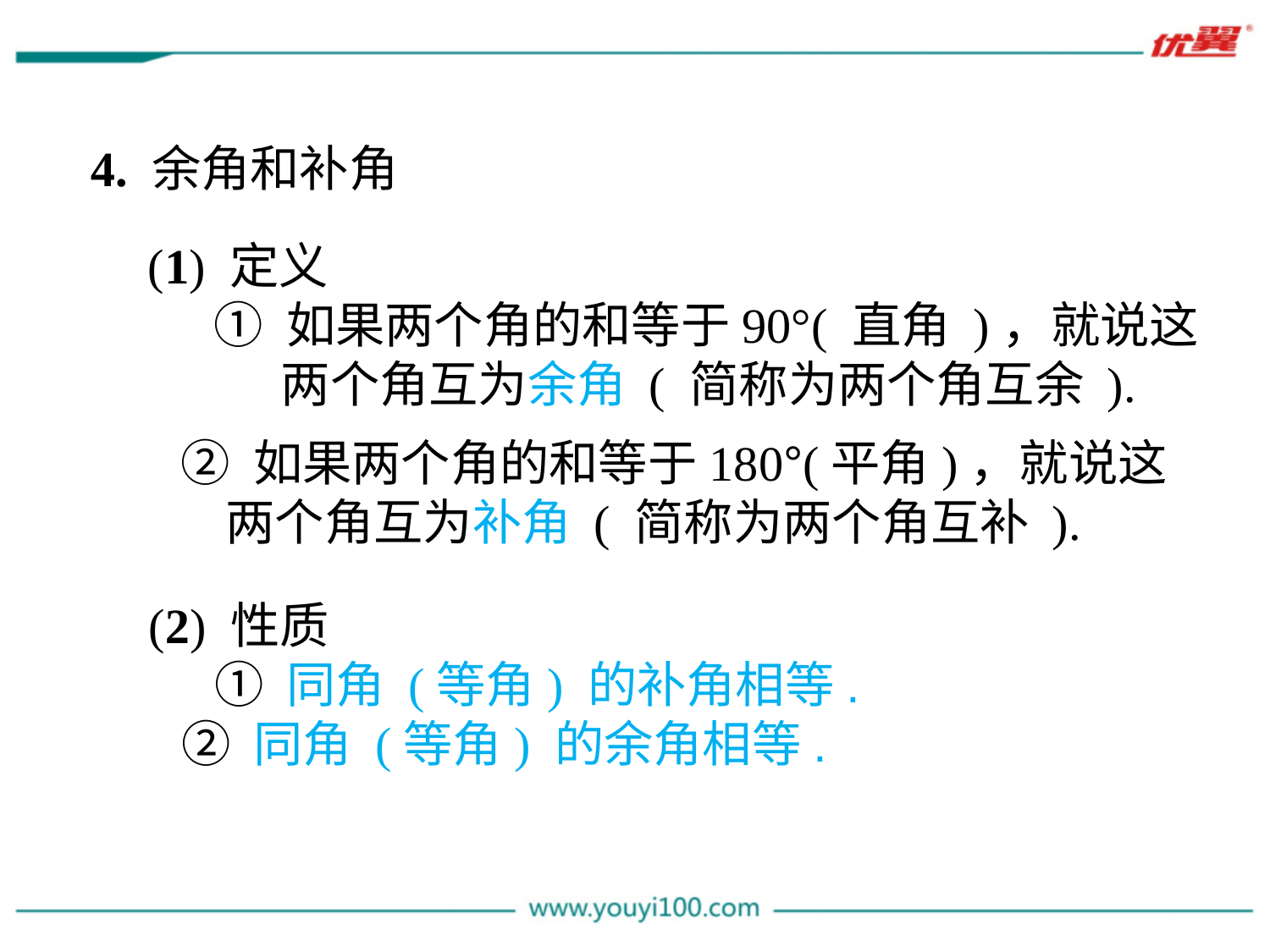

4. 余角和补角
(1) 定义
      ① 如果两个角的和等于90°( 直角 )，就说这
           两个角互为余角 ( 简称为两个角互余 ).
   ② 如果两个角的和等于180°(平角)，就说这
      两个角互为补角 ( 简称为两个角互补 ).

(2) 性质
      ① 同角 (等角) 的补角相等.
   ② 同角 (等角) 的余角相等.